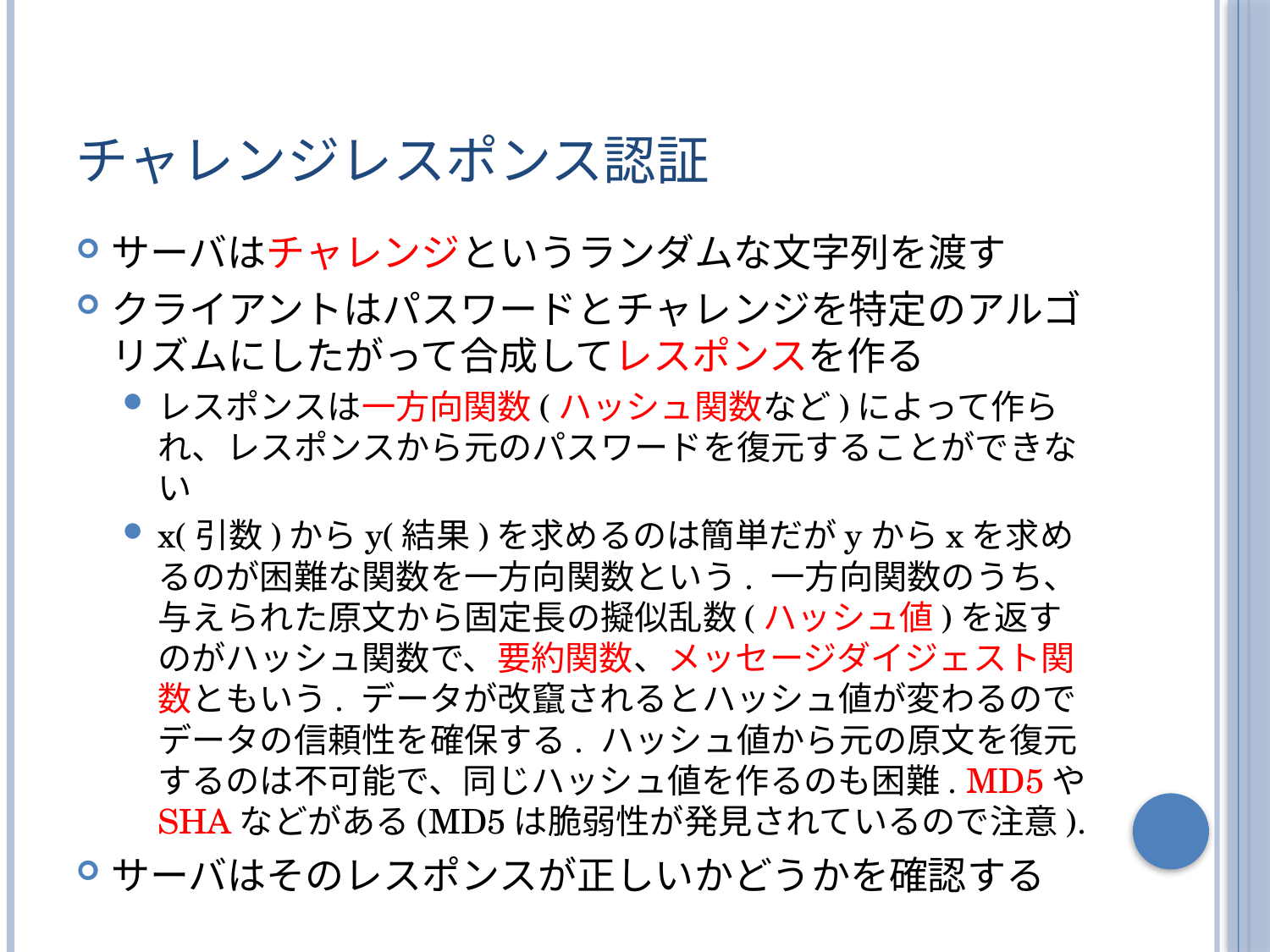

# チャレンジレスポンス認証
サーバはチャレンジというランダムな文字列を渡す
クライアントはパスワードとチャレンジを特定のアルゴリズムにしたがって合成してレスポンスを作る
レスポンスは一方向関数(ハッシュ関数など)によって作られ、レスポンスから元のパスワードを復元することができない
x(引数)からy(結果)を求めるのは簡単だがyからxを求めるのが困難な関数を一方向関数という. 一方向関数のうち、与えられた原文から固定長の擬似乱数(ハッシュ値)を返すのがハッシュ関数で、要約関数、メッセージダイジェスト関数ともいう. データが改竄されるとハッシュ値が変わるのでデータの信頼性を確保する. ハッシュ値から元の原文を復元するのは不可能で、同じハッシュ値を作るのも困難. MD5やSHAなどがある(MD5は脆弱性が発見されているので注意).
サーバはそのレスポンスが正しいかどうかを確認する